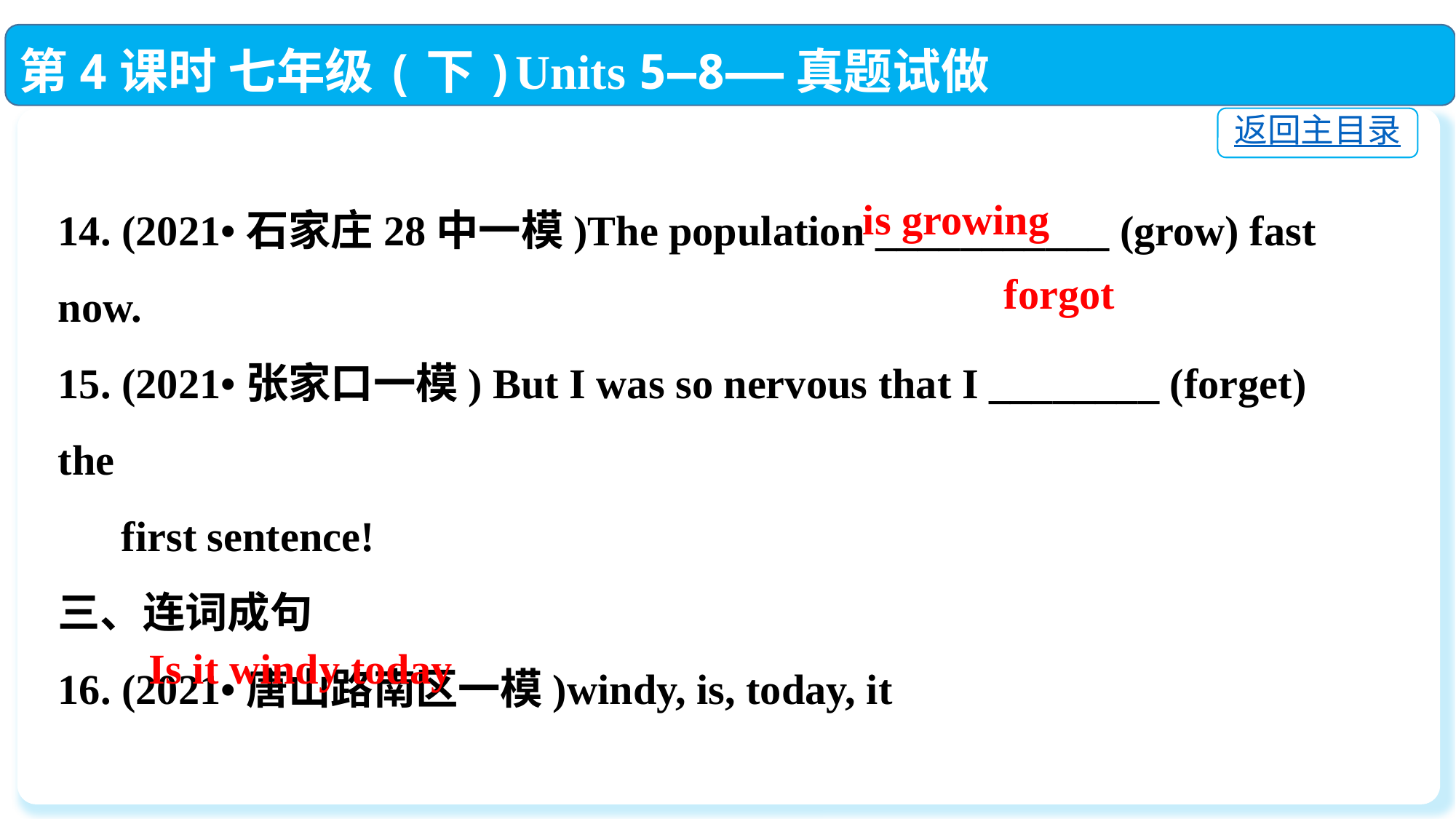

第4课时 七年级(下)Units 5—8——真题试做
返回主目录

14. (2021•石家庄28中一模)The population ___________ (grow) fast now.
15. (2021•张家口一模) But I was so nervous that I ________ (forget) the
      first sentence!
三、连词成句
16. (2021•唐山路南区一模)windy, is, today, it

      ______________________________________?

is growing
forgot
 Is it windy today